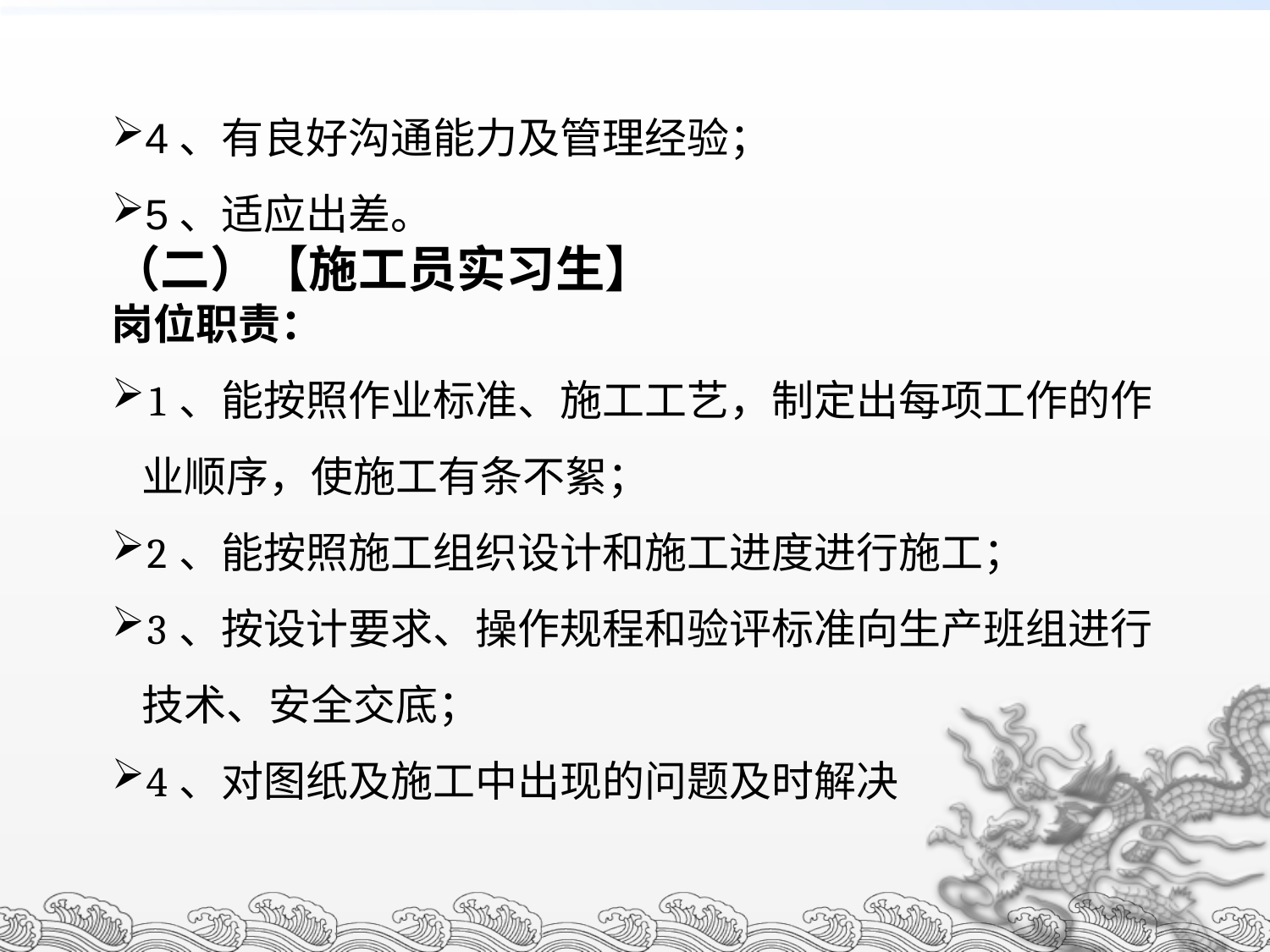

4、有良好沟通能力及管理经验；
5、适应出差。
（二）【施工员实习生】
岗位职责：
1、能按照作业标准、施工工艺，制定出每项工作的作业顺序，使施工有条不絮；
2、能按照施工组织设计和施工进度进行施工；
3、按设计要求、操作规程和验评标准向生产班组进行技术、安全交底；
4、对图纸及施工中出现的问题及时解决